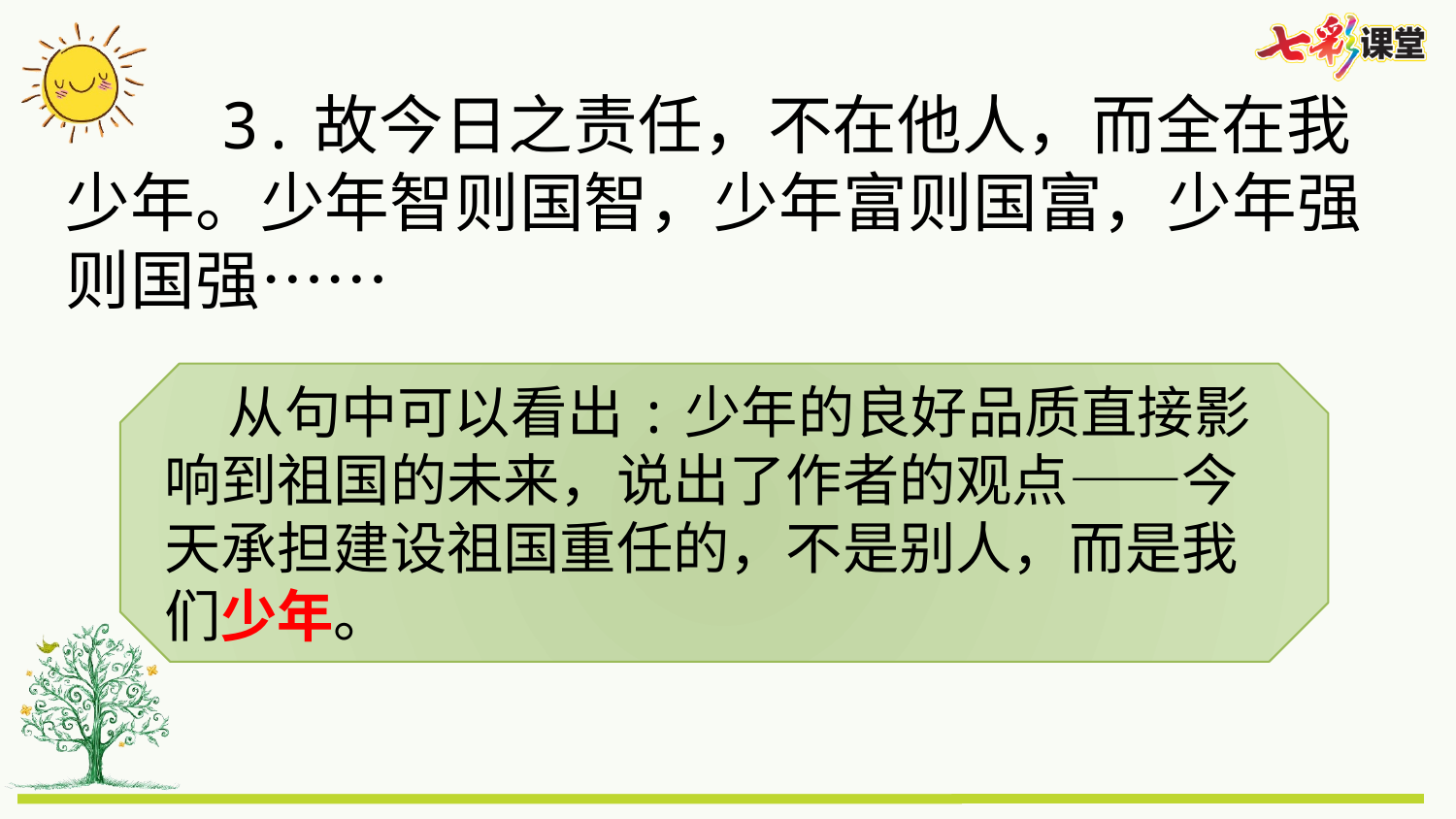

3.故今日之责任，不在他人，而全在我少年。少年智则国智，少年富则国富，少年强则国强……
    从句中可以看出:少年的良好品质直接影响到祖国的未来，说出了作者的观点——今天承担建设祖国重任的，不是别人，而是我们少年。